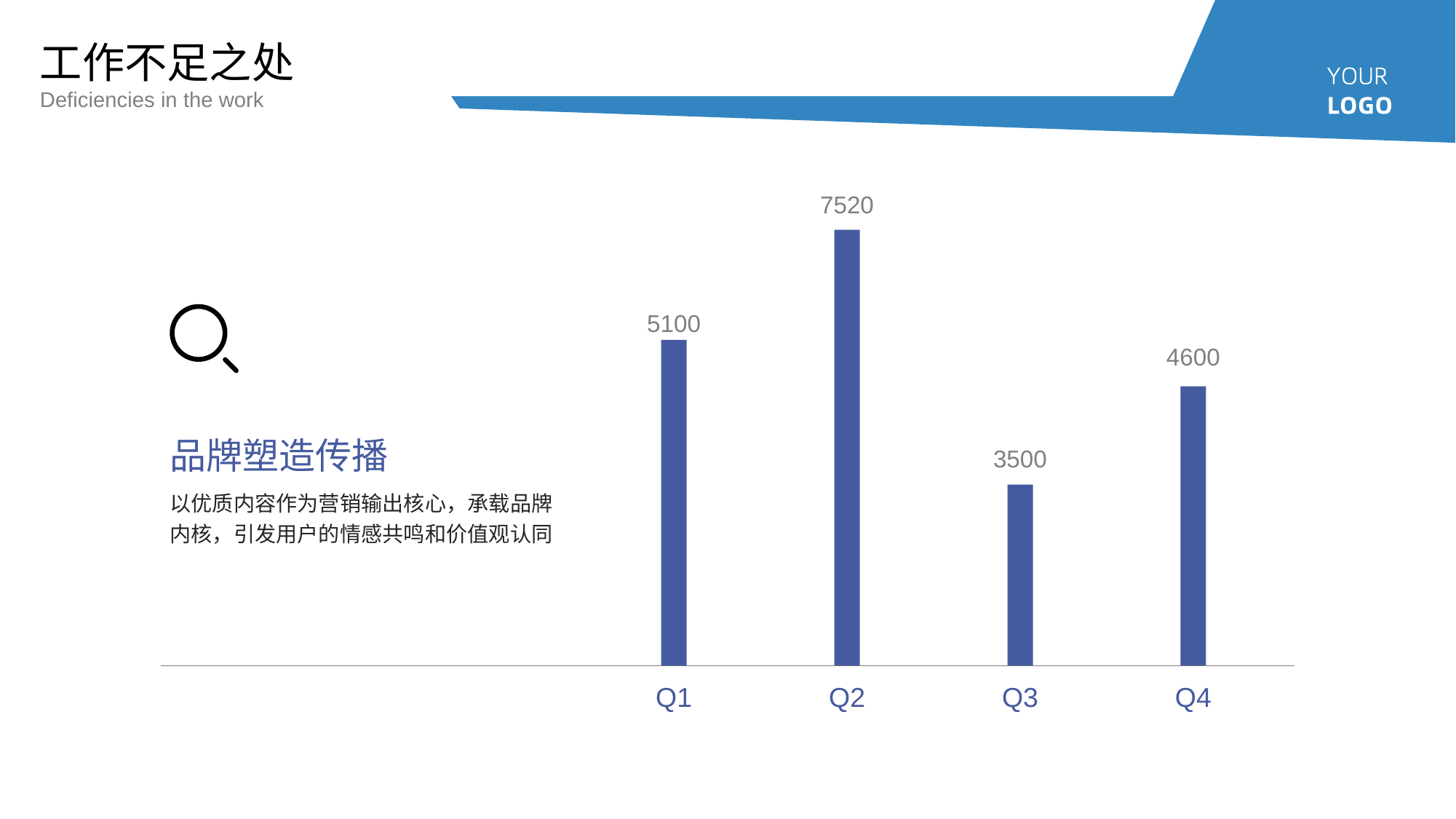

工作不足之处

Deficiencies in the work
7520

5100

4600

品牌塑造传播
3500

以优质内容作为营销输出核心，承载品牌内核，引发用户的情感共鸣和价值观认同
Q1
Q2
Q3
Q4